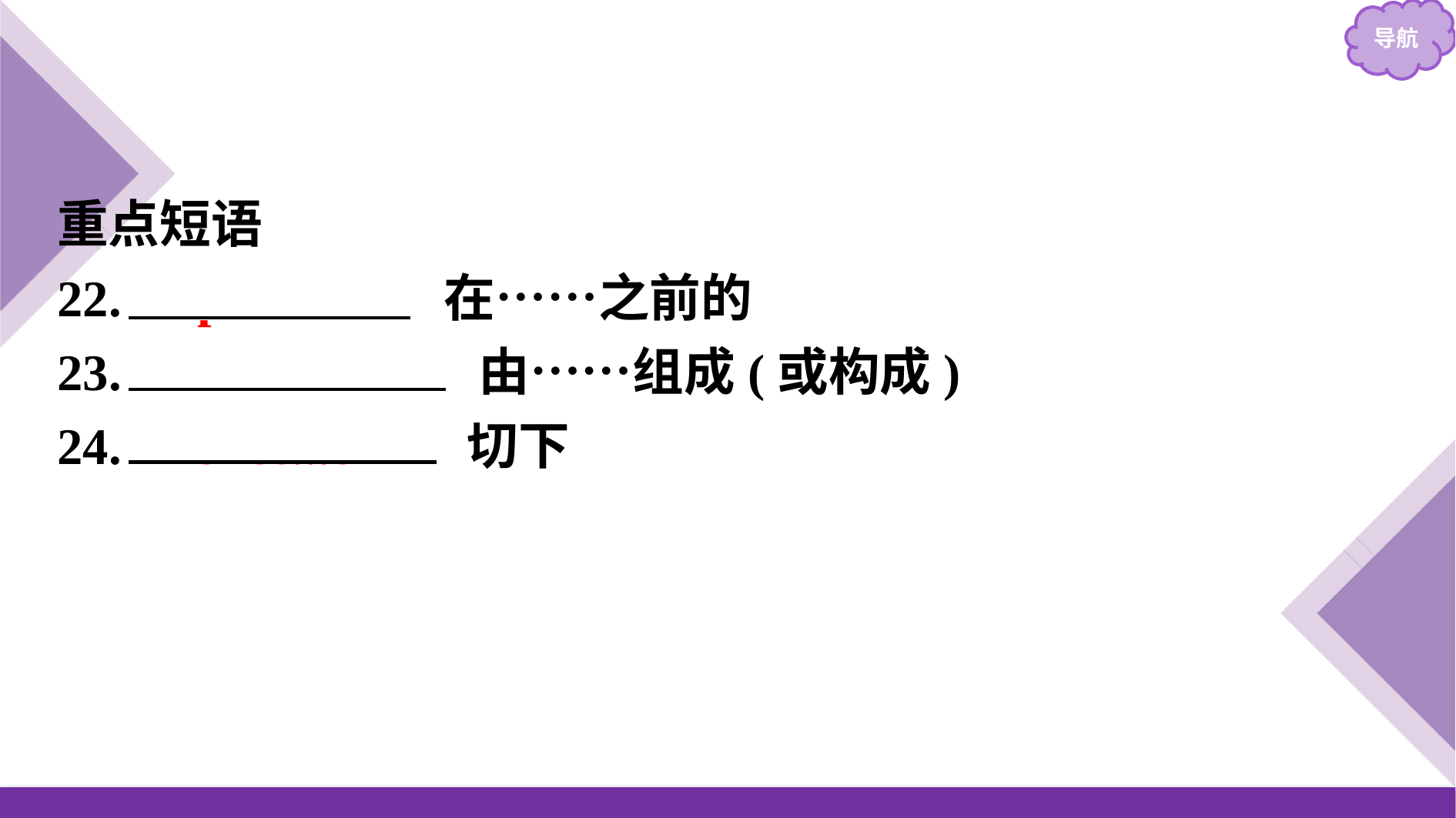

重点短语
22.　prior to　 在……之前的
23.　consist of　 由……组成(或构成)
24.　slice...off　 切下